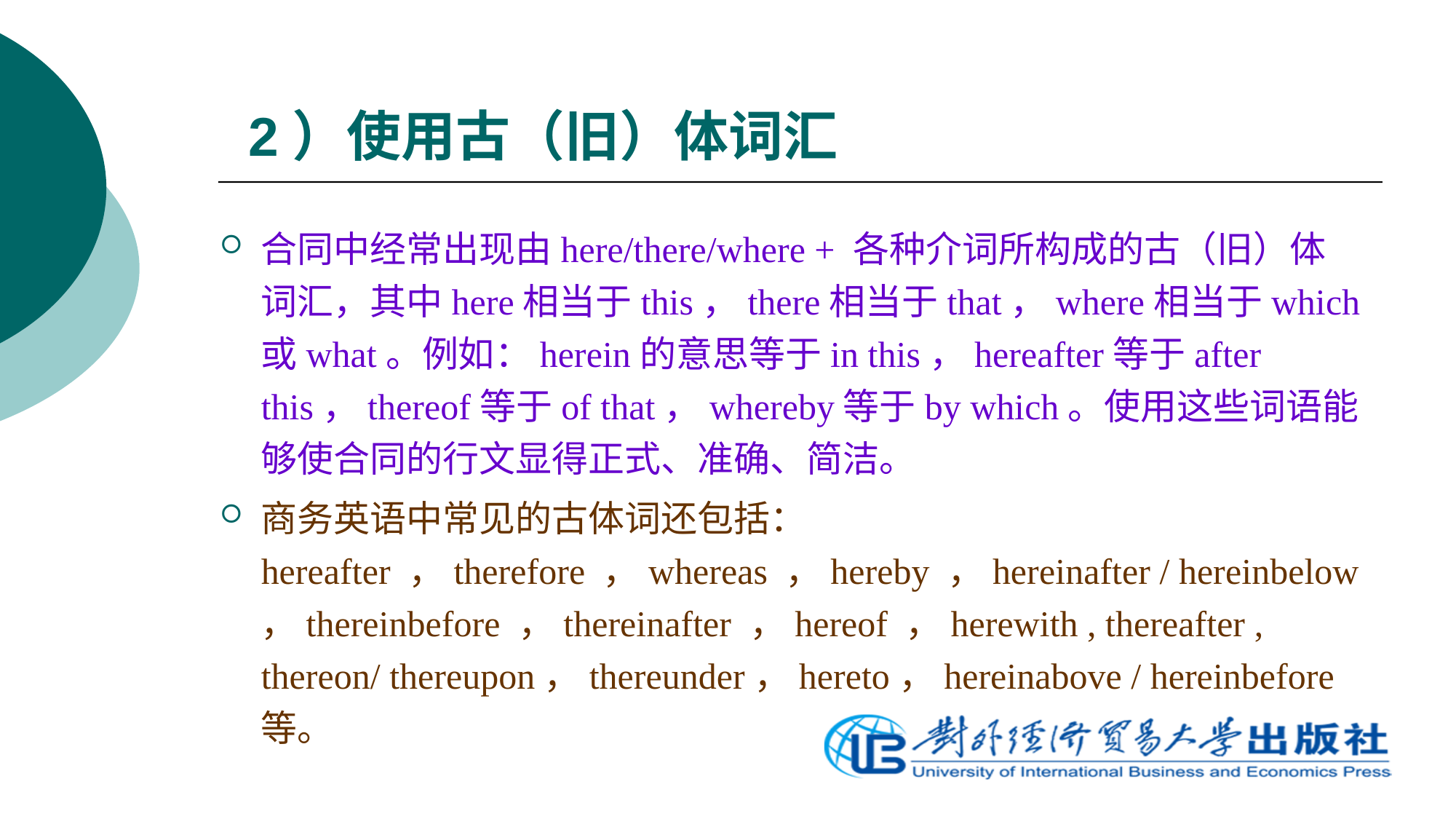

# 2）使用古（旧）体词汇
合同中经常出现由here/there/where + 各种介词所构成的古（旧）体词汇，其中here相当于this，there相当于that，where相当于which或what。例如：herein的意思等于in this，hereafter等于after this，thereof等于of that，whereby等于by which。使用这些词语能够使合同的行文显得正式、准确、简洁。
商务英语中常见的古体词还包括：hereafter ，therefore ，whereas ，hereby ，hereinafter / hereinbelow ，thereinbefore ，thereinafter ，hereof ，herewith , thereafter , thereon/ thereupon，thereunder，hereto，hereinabove / hereinbefore 等。